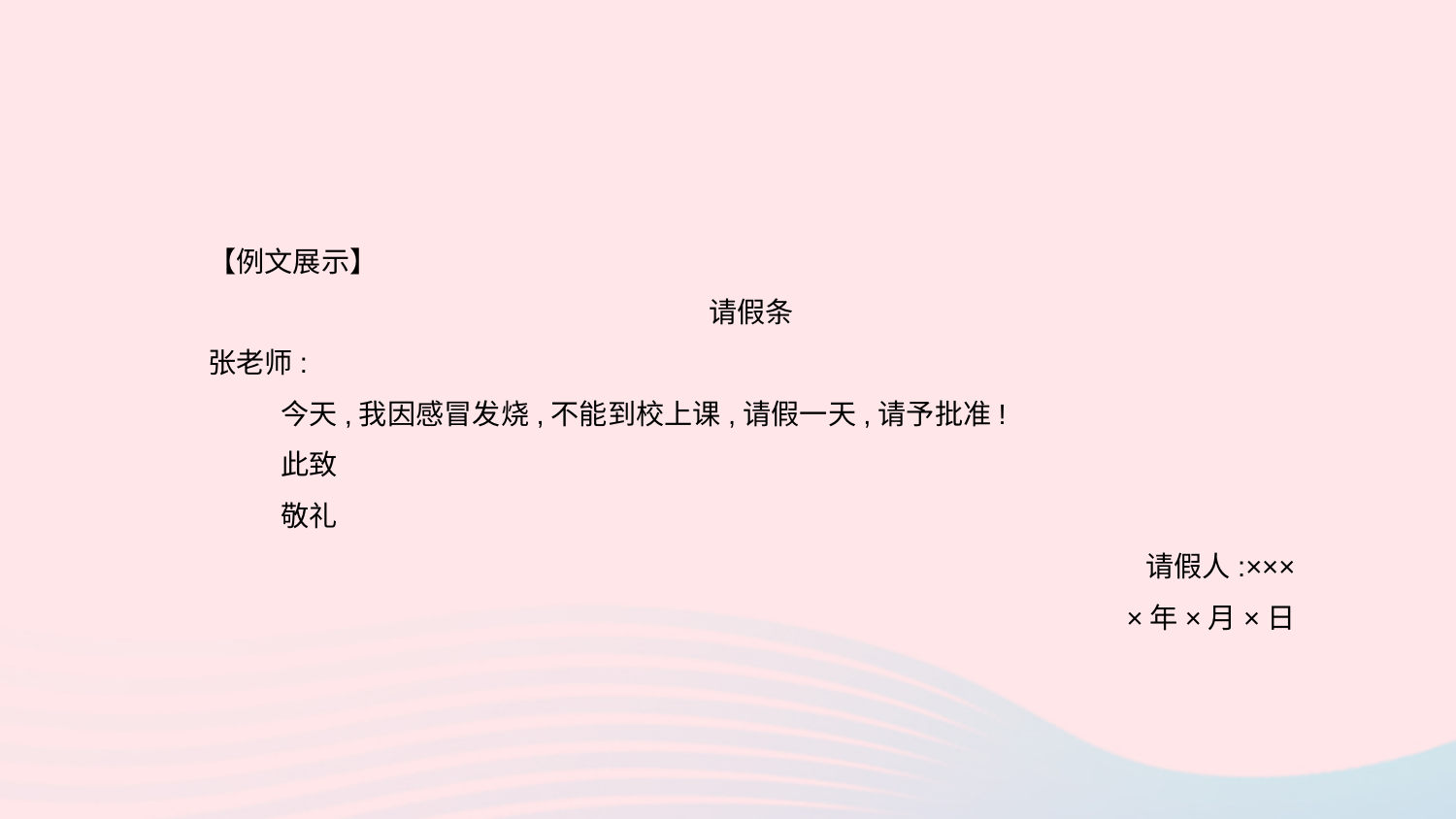

【例文展示】
请假条
张老师:
今天,我因感冒发烧,不能到校上课,请假一天,请予批准!
此致
敬礼
请假人:×××
×年×月×日